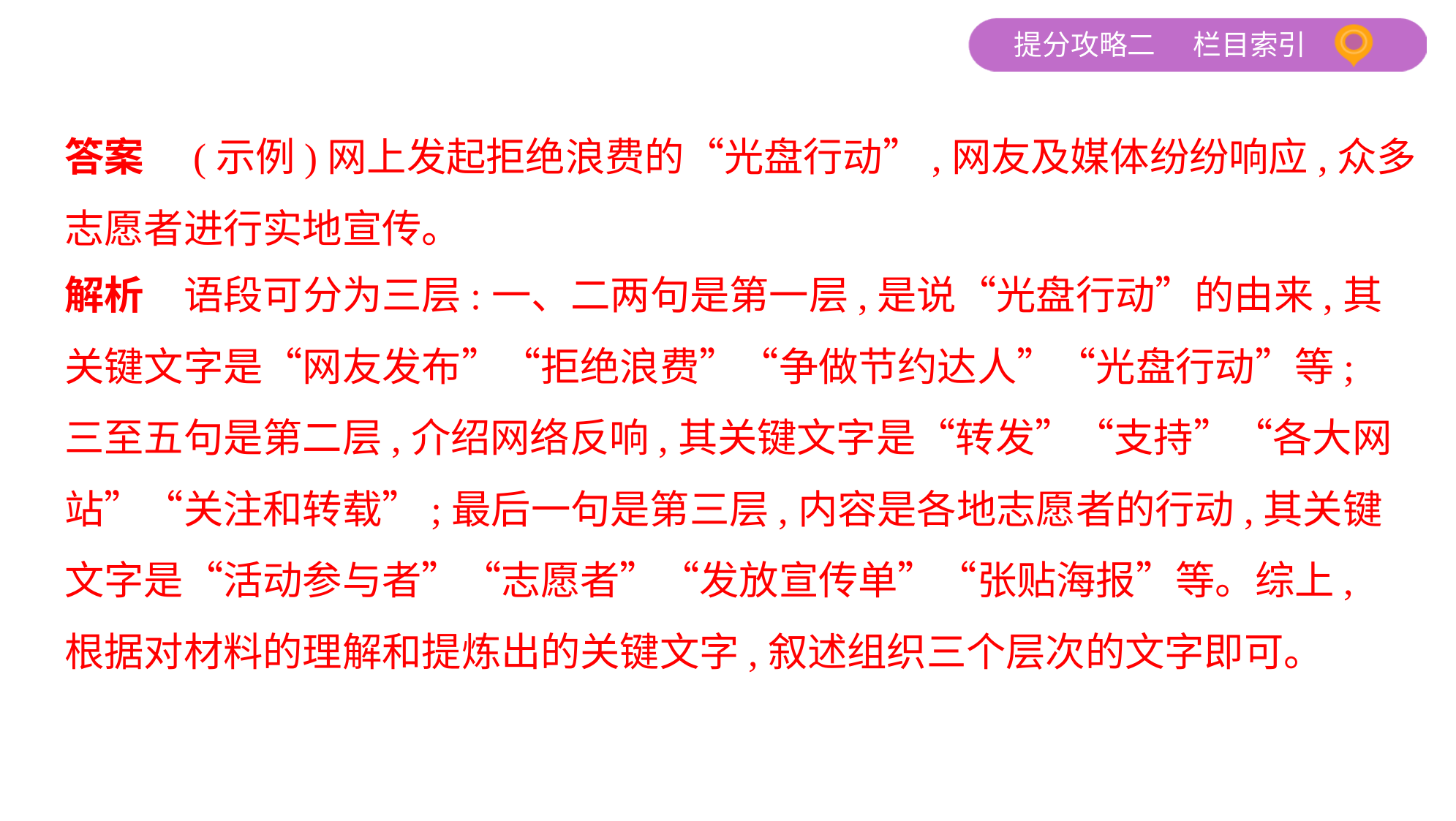

答案　(示例)网上发起拒绝浪费的“光盘行动”,网友及媒体纷纷响应,众多
志愿者进行实地宣传。
解析　语段可分为三层:一、二两句是第一层,是说“光盘行动”的由来,其
关键文字是“网友发布”“拒绝浪费”“争做节约达人”“光盘行动”等;
三至五句是第二层,介绍网络反响,其关键文字是“转发”“支持”“各大网
站”“关注和转载”;最后一句是第三层,内容是各地志愿者的行动,其关键
文字是“活动参与者”“志愿者”“发放宣传单”“张贴海报”等。综上,
根据对材料的理解和提炼出的关键文字,叙述组织三个层次的文字即可。